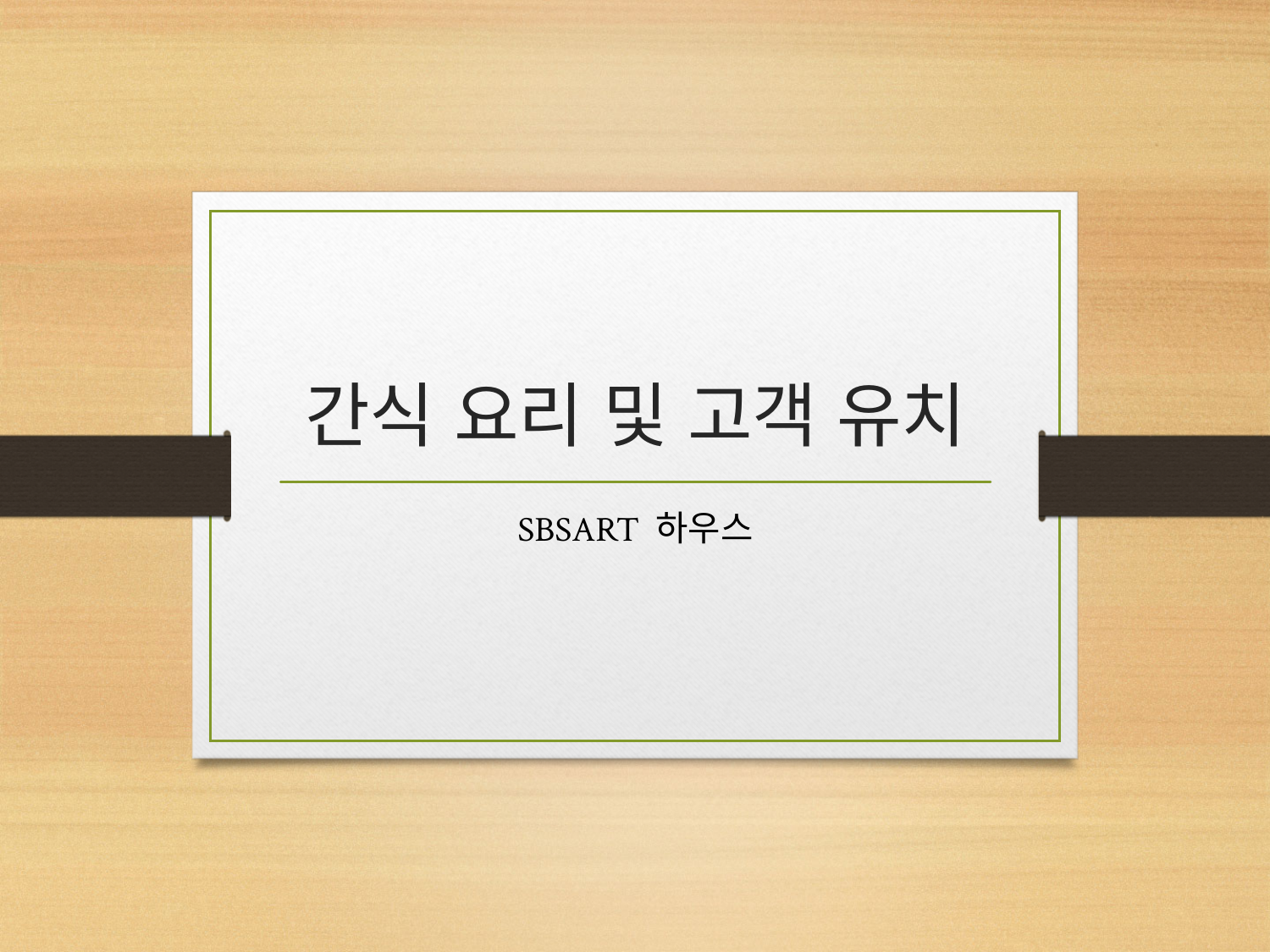

# 간식 요리 및 고객 유치
SBSART 하우스